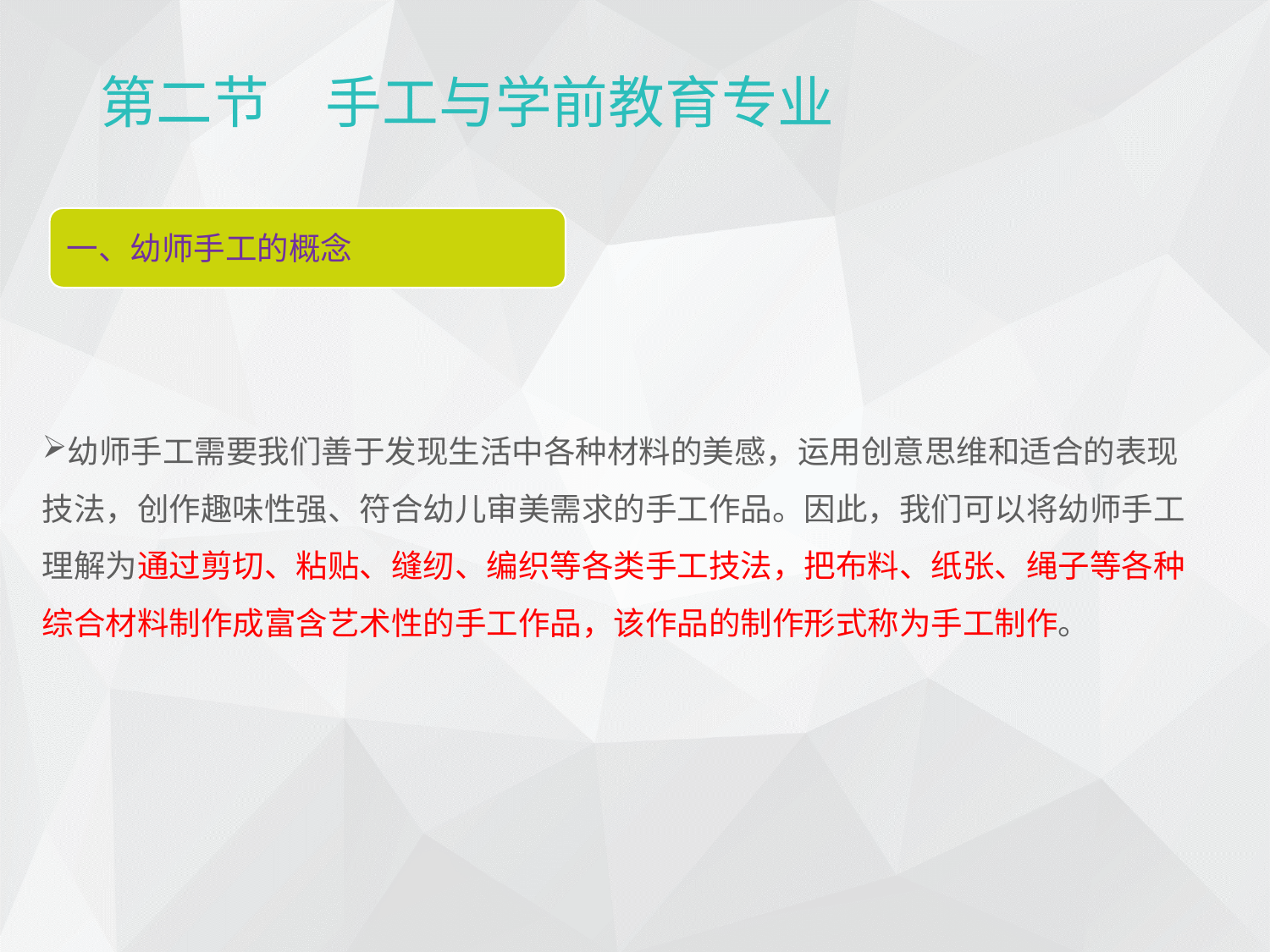

# 第二节 手工与学前教育专业
一、幼师手工的概念
幼师手工需要我们善于发现生活中各种材料的美感，运用创意思维和适合的表现技法，创作趣味性强、符合幼儿审美需求的手工作品。因此，我们可以将幼师手工理解为通过剪切、粘贴、缝纫、编织等各类手工技法，把布料、纸张、绳子等各种综合材料制作成富含艺术性的手工作品，该作品的制作形式称为手工制作。